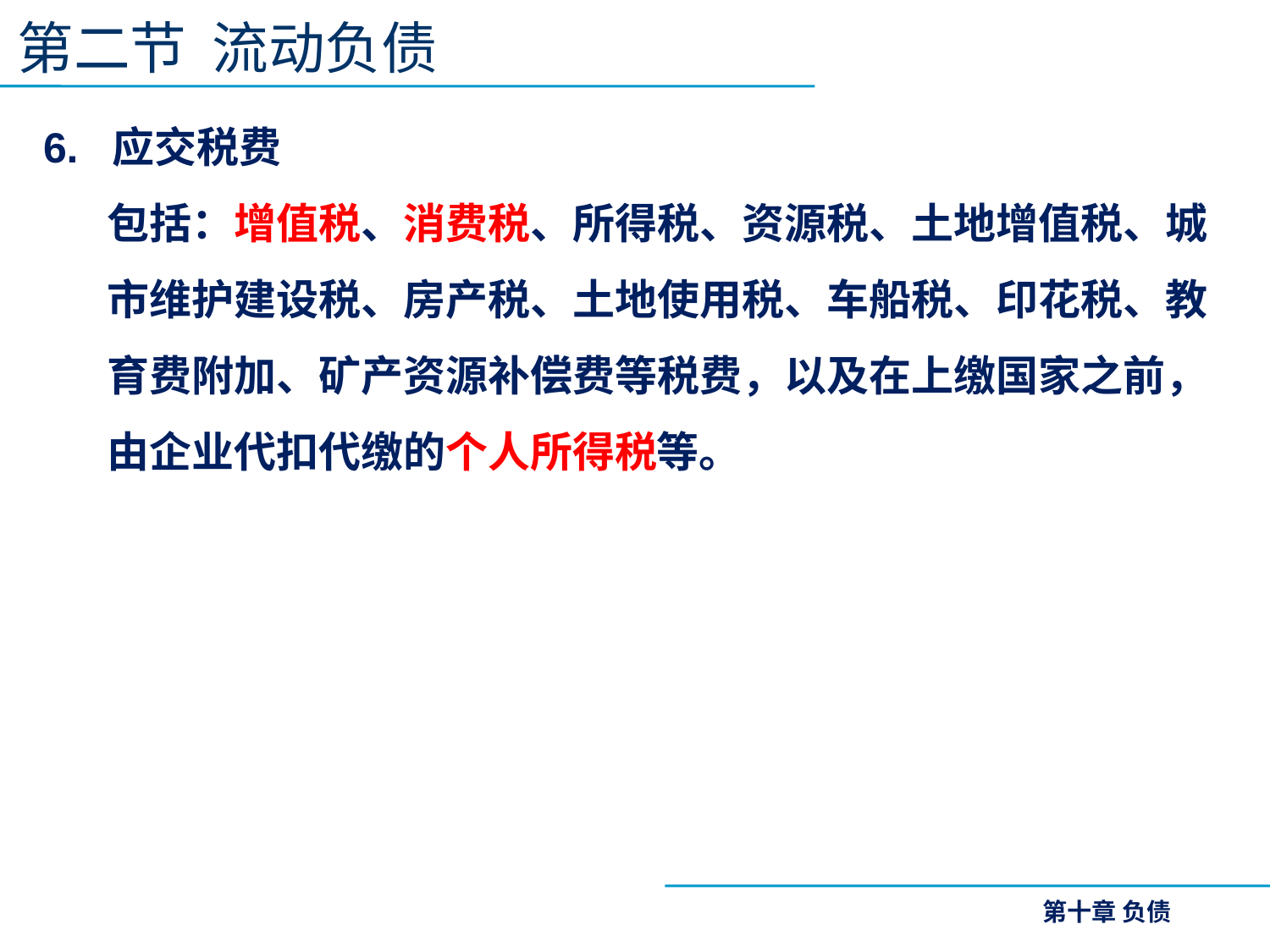

第二节  流动负债
6.  应交税费
包括：增值税、消费税、所得税、资源税、土地增值税、城市维护建设税、房产税、土地使用税、车船税、印花税、教育费附加、矿产资源补偿费等税费，以及在上缴国家之前，由企业代扣代缴的个人所得税等。